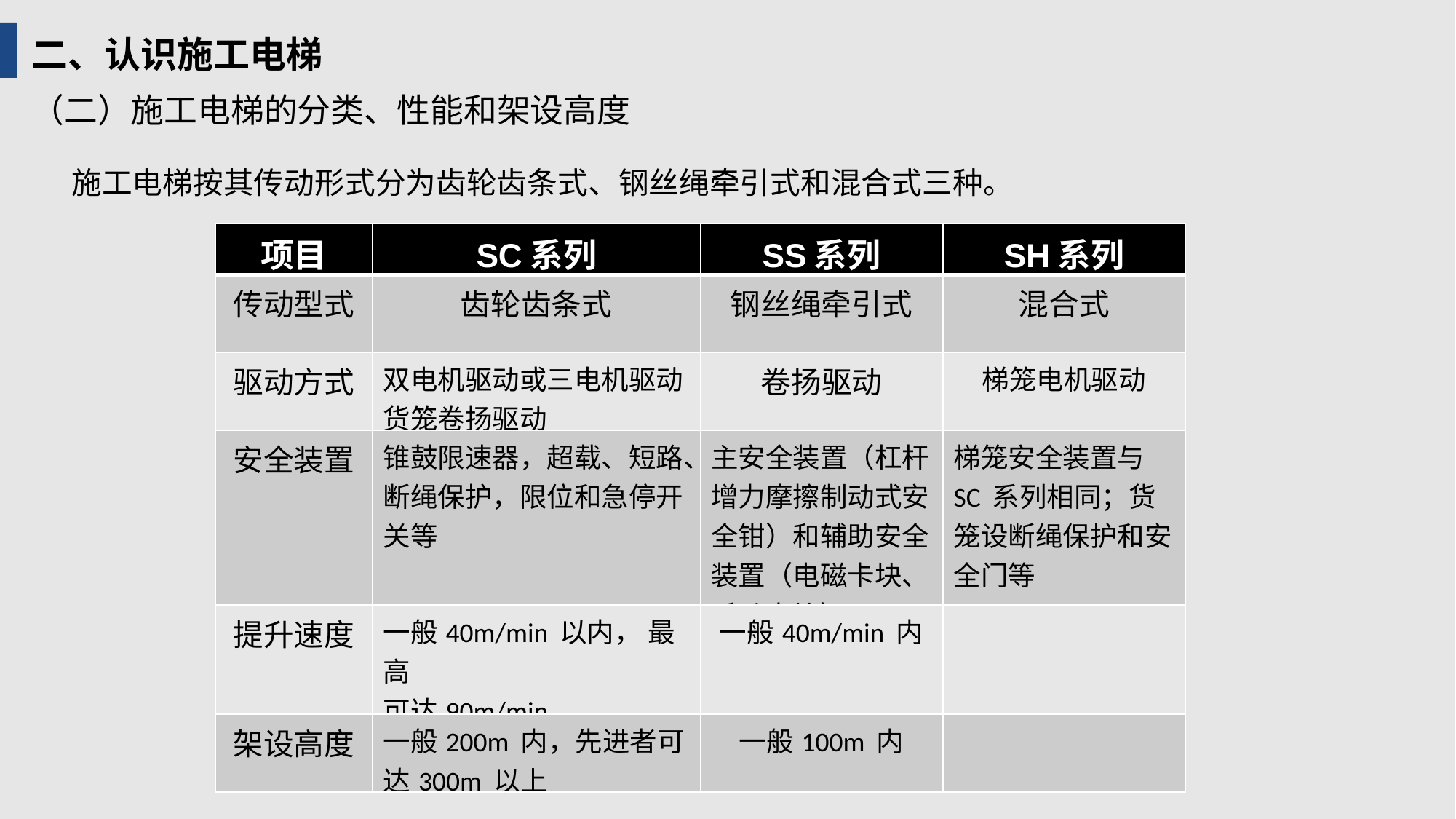

二、认识施工电梯
（二）施工电梯的分类、性能和架设高度
施工电梯按其传动形式分为齿轮齿条式、钢丝绳牵引式和混合式三种。
| 项目 | SC系列 | SS系列 | SH系列 |
| --- | --- | --- | --- |
| 传动型式 | 齿轮齿条式 | 钢丝绳牵引式 | 混合式 |
| 驱动方式 | 双电机驱动或三电机驱动 货笼卷扬驱动 | 卷扬驱动 | 梯笼电机驱动 |
| 安全装置 | 锥鼓限速器，超载、短路、 断绳保护，限位和急停开 关等 | 主安全装置（杠杆增力摩擦制动式安全钳）和辅助安全 装置（电磁卡块、手动卡块） | 梯笼安全装置与SC 系列相同；货笼设断绳保护和安全门等 |
| 提升速度 | 一般40m/min 以内， 最高 可达90m/min | 一般40m/min 内 |  |
| 架设高度 | 一般200m 内，先进者可达300m 以上 | 一般100m 内 |  |